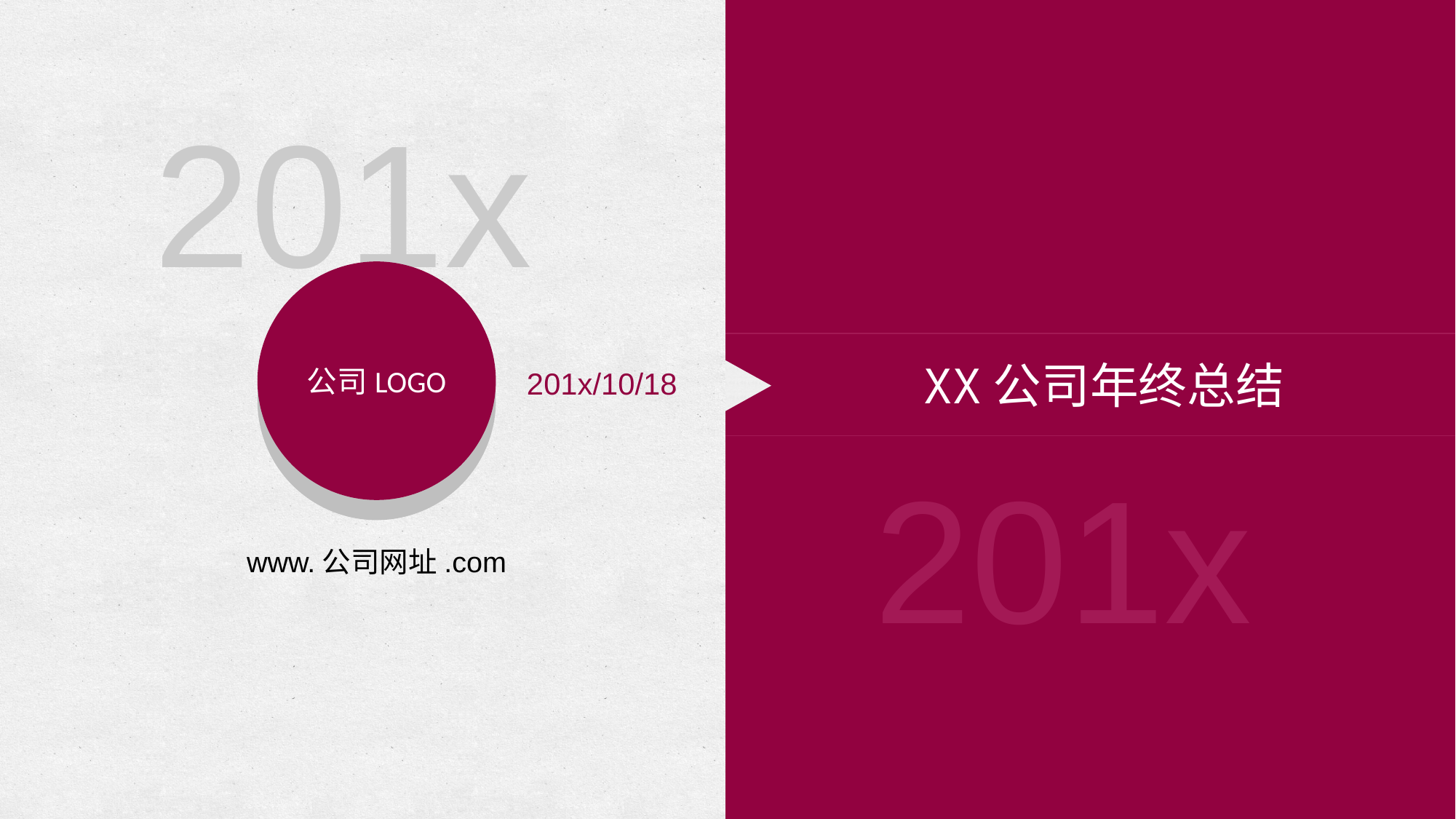

201x
公司LOGO
LOGO
XX公司年终总结
201x/10/18

201x
www.公司网址.com